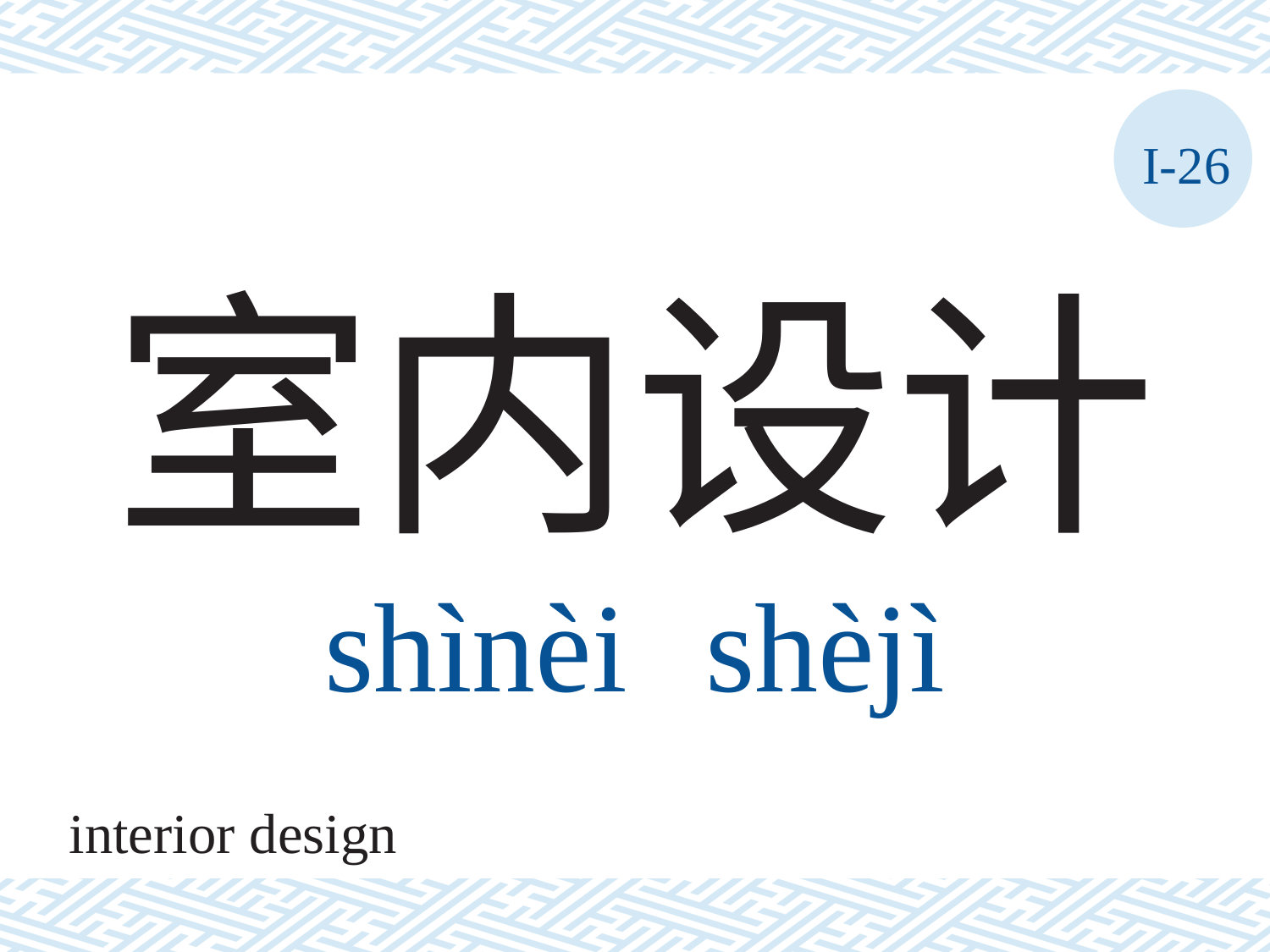

I-26
# 室内设计 shìnèi	shèjì
interior design